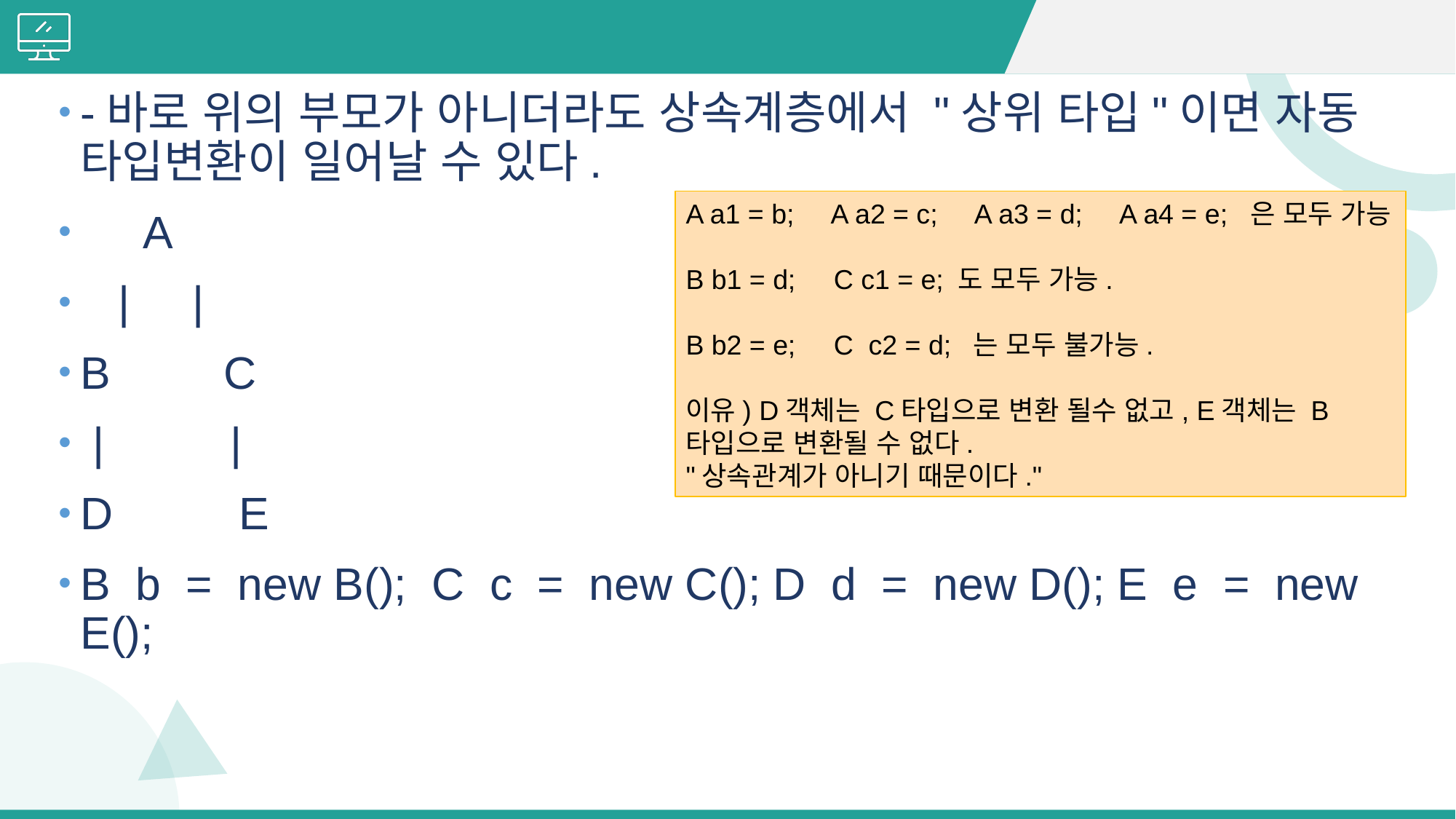

#
-바로 위의 부모가 아니더라도 상속계층에서 "상위 타입"이면 자동 타입변환이 일어날 수 있다.
     A
   |     |
B         C
 |          |
D          E
B  b  =  new B();  C  c  =  new C(); D  d  =  new D(); E  e  =  new E();
A a1 = b;     A a2 = c;     A a3 = d;     A a4 = e;  은 모두 가능

B b1 = d;     C c1 = e; 도 모두 가능.

B b2 = e;     C  c2 = d;  는 모두 불가능.

이유) D객체는 C타입으로 변환 될수 없고, E객체는 B타입으로 변환될 수 없다.
"상속관계가 아니기 때문이다."